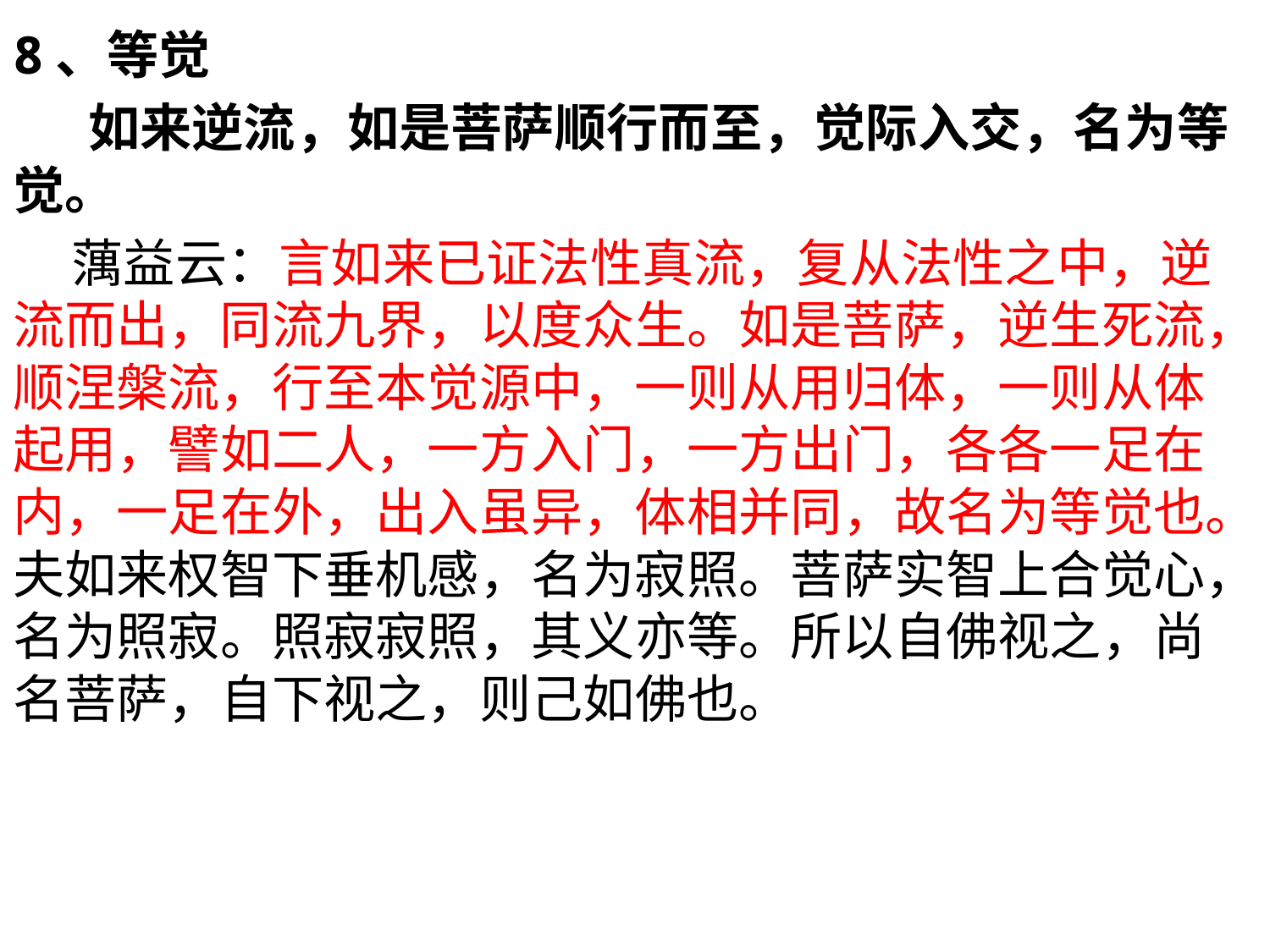

8、等觉
　  如来逆流，如是菩萨顺行而至，觉际入交，名为等觉。
    蕅益云：言如来已证法性真流，复从法性之中，逆流而出，同流九界，以度众生。如是菩萨，逆生死流，顺涅槃流，行至本觉源中，一则从用归体，一则从体起用，譬如二人，一方入门，一方出门，各各一足在内，一足在外，出入虽异，体相并同，故名为等觉也。夫如来权智下垂机感，名为寂照。菩萨实智上合觉心，名为照寂。照寂寂照，其义亦等。所以自佛视之，尚名菩萨，自下视之，则己如佛也。